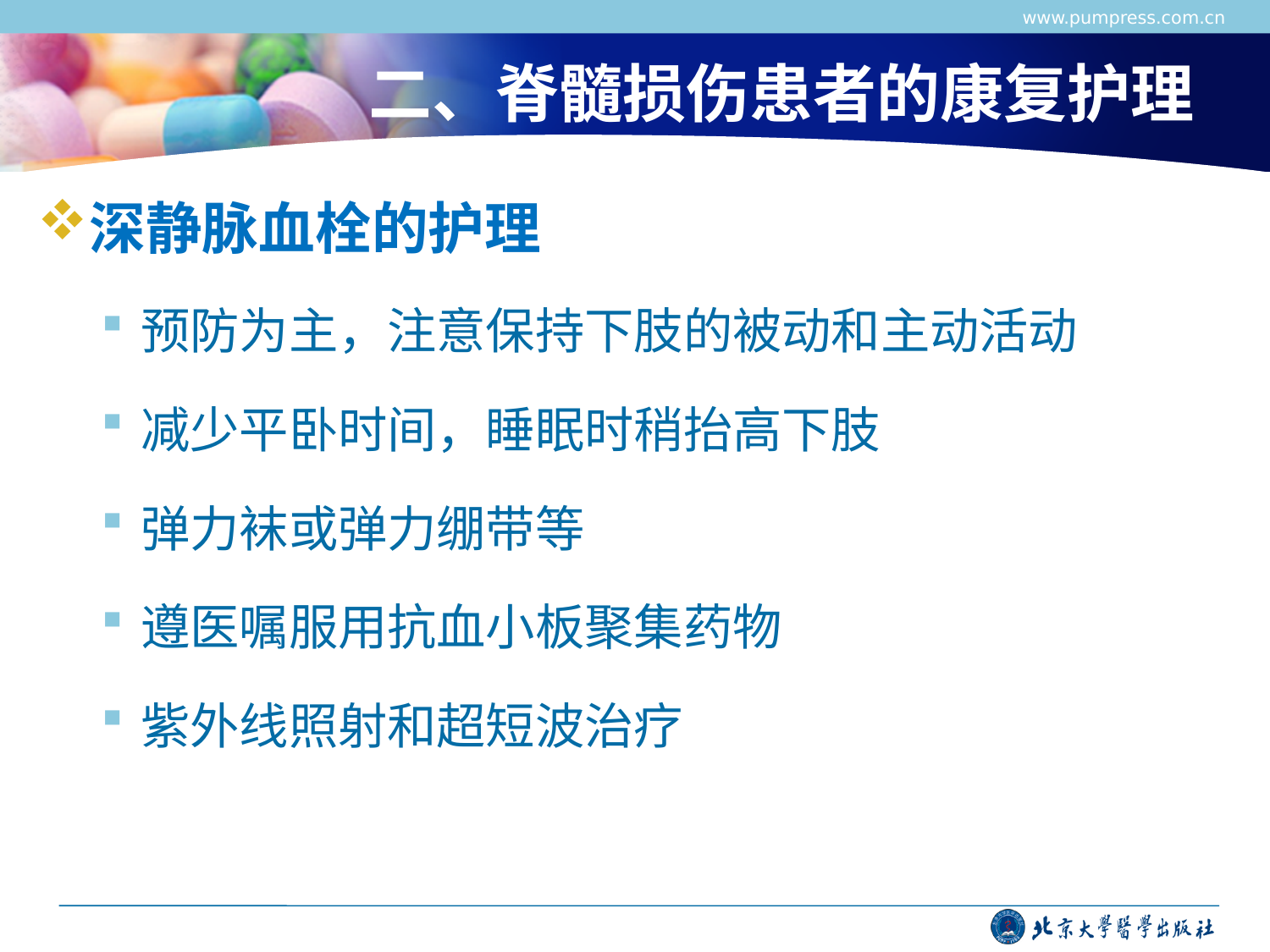

www.pumpress.com.cn
# 二、脊髓损伤患者的康复护理
深静脉血栓的护理
预防为主，注意保持下肢的被动和主动活动
减少平卧时间，睡眠时稍抬高下肢
弹力袜或弹力绷带等
遵医嘱服用抗血小板聚集药物
紫外线照射和超短波治疗